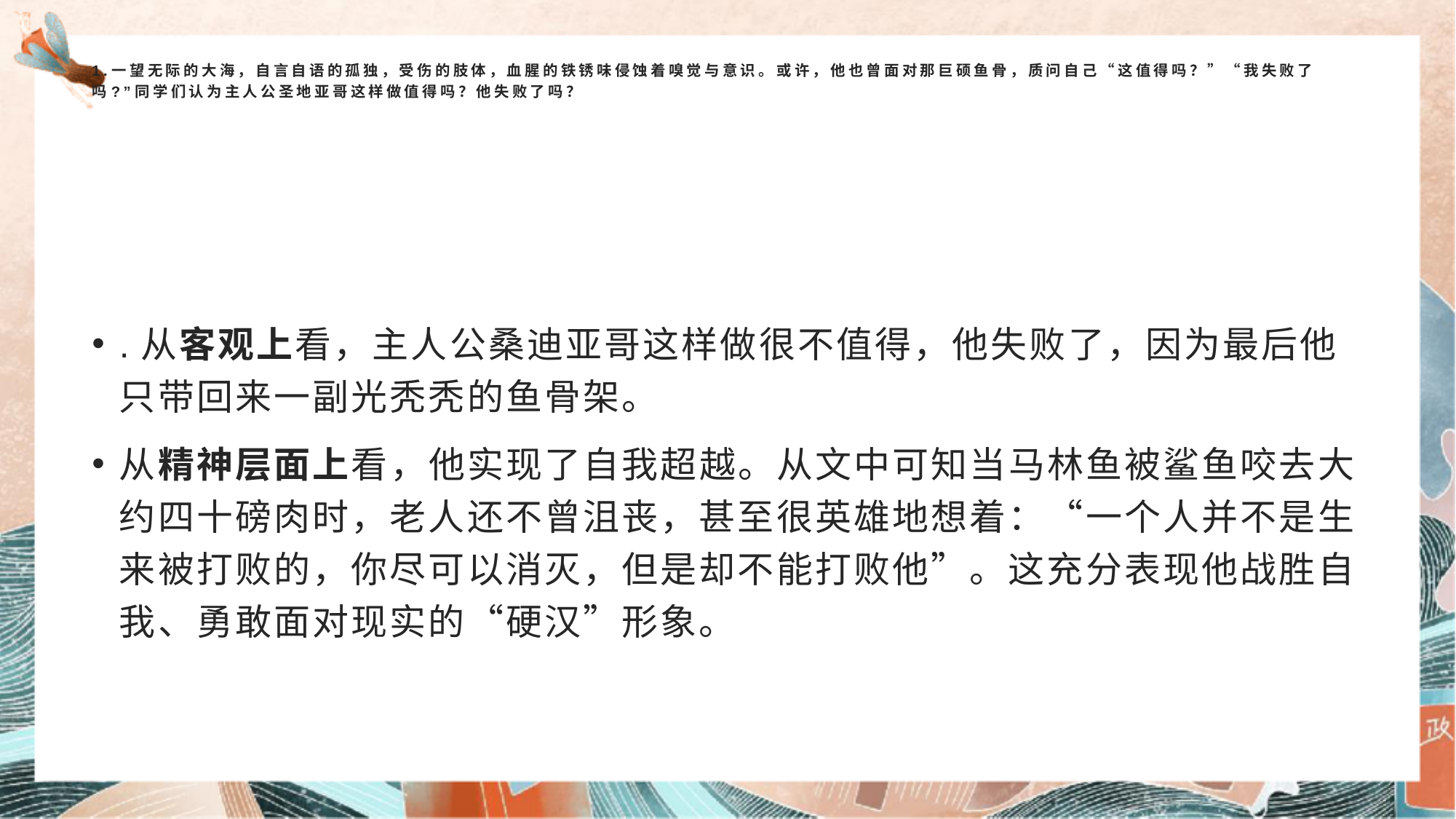

# 1.一望无际的大海，自言自语的孤独，受伤的肢体，血腥的铁锈味侵蚀着嗅觉与意识。或许，他也曾面对那巨硕鱼骨，质问自己“这值得吗？”“我失败了吗?”同学们认为主人公圣地亚哥这样做值得吗？他失败了吗？
.从客观上看，主人公桑迪亚哥这样做很不值得，他失败了，因为最后他只带回来一副光秃秃的鱼骨架。
从精神层面上看，他实现了自我超越。从文中可知当马林鱼被鲨鱼咬去大约四十磅肉时，老人还不曾沮丧，甚至很英雄地想着：“一个人并不是生来被打败的，你尽可以消灭，但是却不能打败他”。这充分表现他战胜自我、勇敢面对现实的“硬汉”形象。